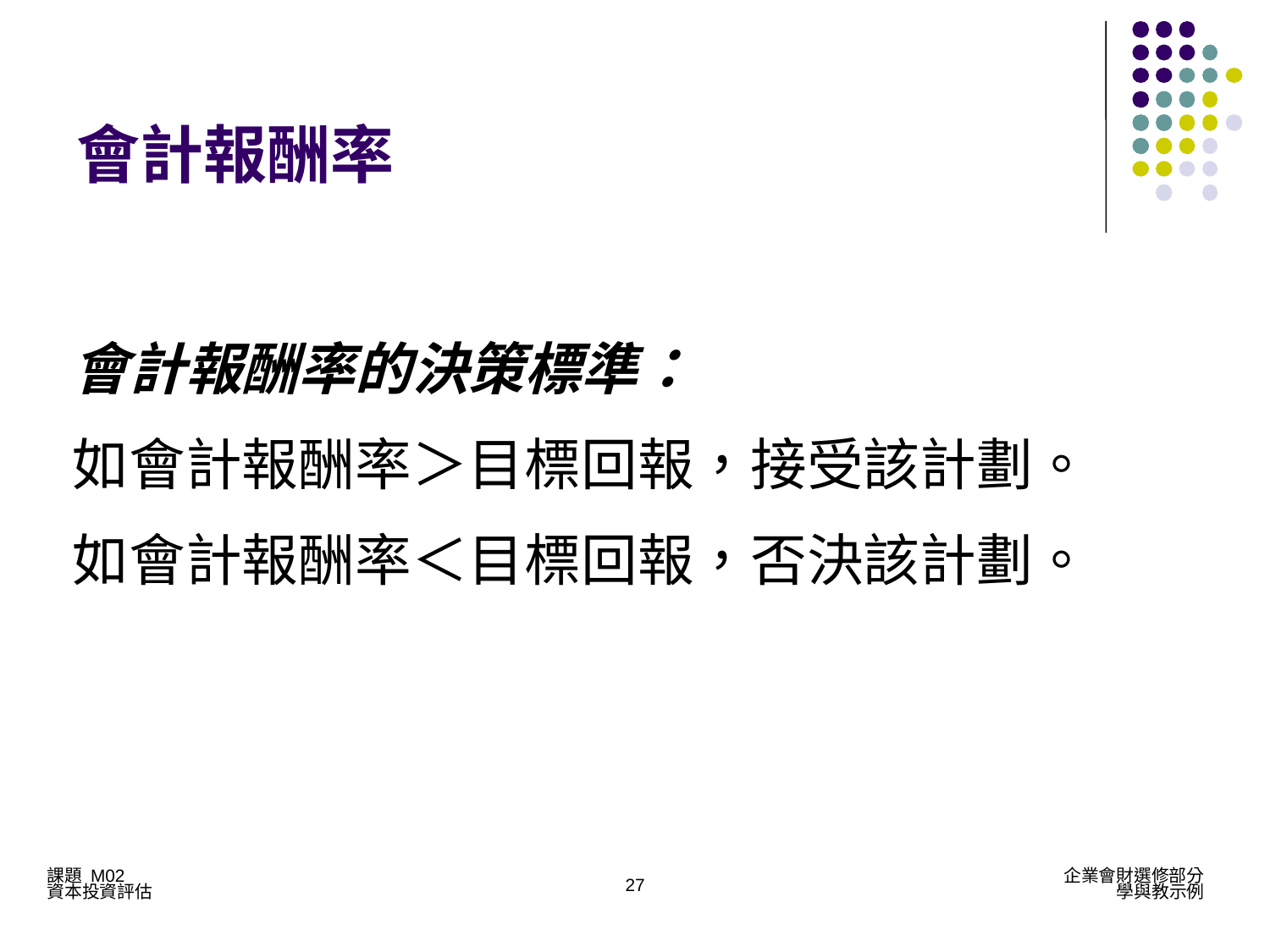

# 會計報酬率
會計報酬率的決策標準：
如會計報酬率＞目標回報，接受該計劃。
如會計報酬率＜目標回報，否決該計劃。

27